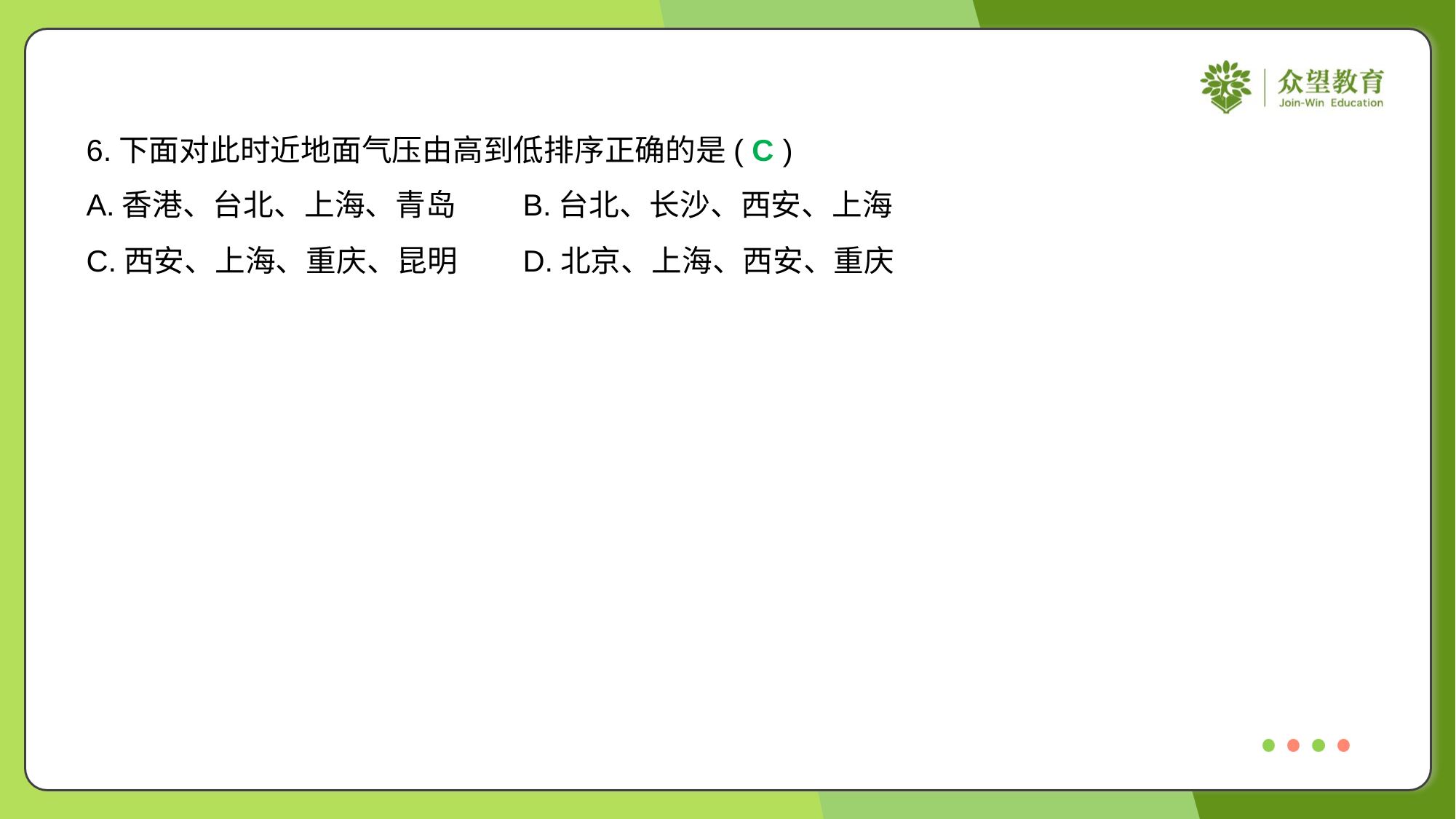

6.下面对此时近地面气压由高到低排序正确的是(     )
C
A.香港、台北、上海、青岛	B.台北、长沙、西安、上海
C.西安、上海、重庆、昆明	D.北京、上海、西安、重庆